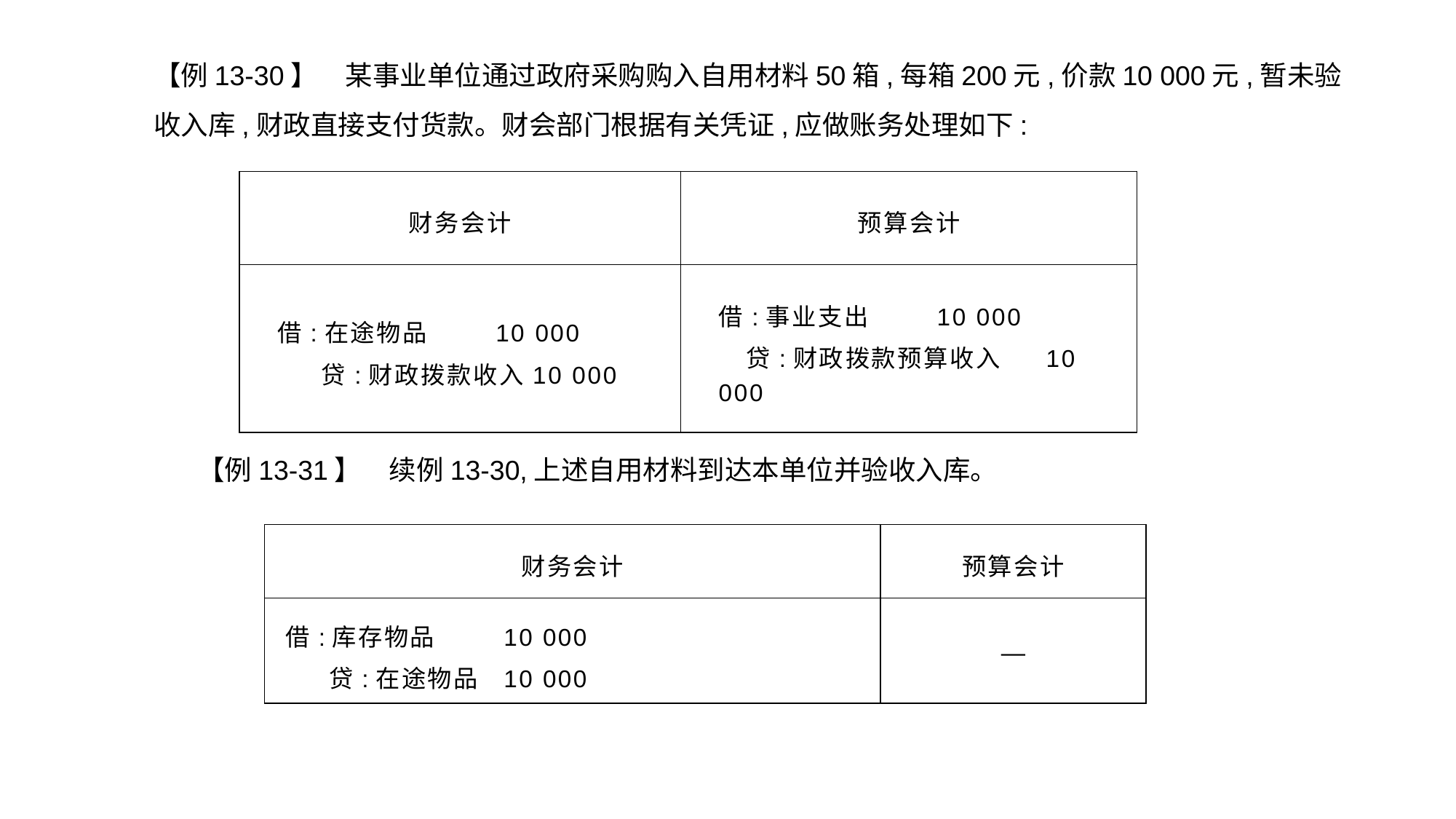

【例13-30】　某事业单位通过政府采购购入自用材料50箱,每箱200元,价款10 000元,暂未验收入库,财政直接支付货款。财会部门根据有关凭证,应做账务处理如下:
| 财务会计 | 预算会计 |
| --- | --- |
| 借:在途物品 10 000 贷:财政拨款收入10 000 | 借:事业支出 10 000 贷:财政拨款预算收入 10 000 |
【例13-31】　续例13-30,上述自用材料到达本单位并验收入库。
| 财务会计 | 预算会计 |
| --- | --- |
| 借:库存物品 10 000 贷:在途物品 10 000 | — |